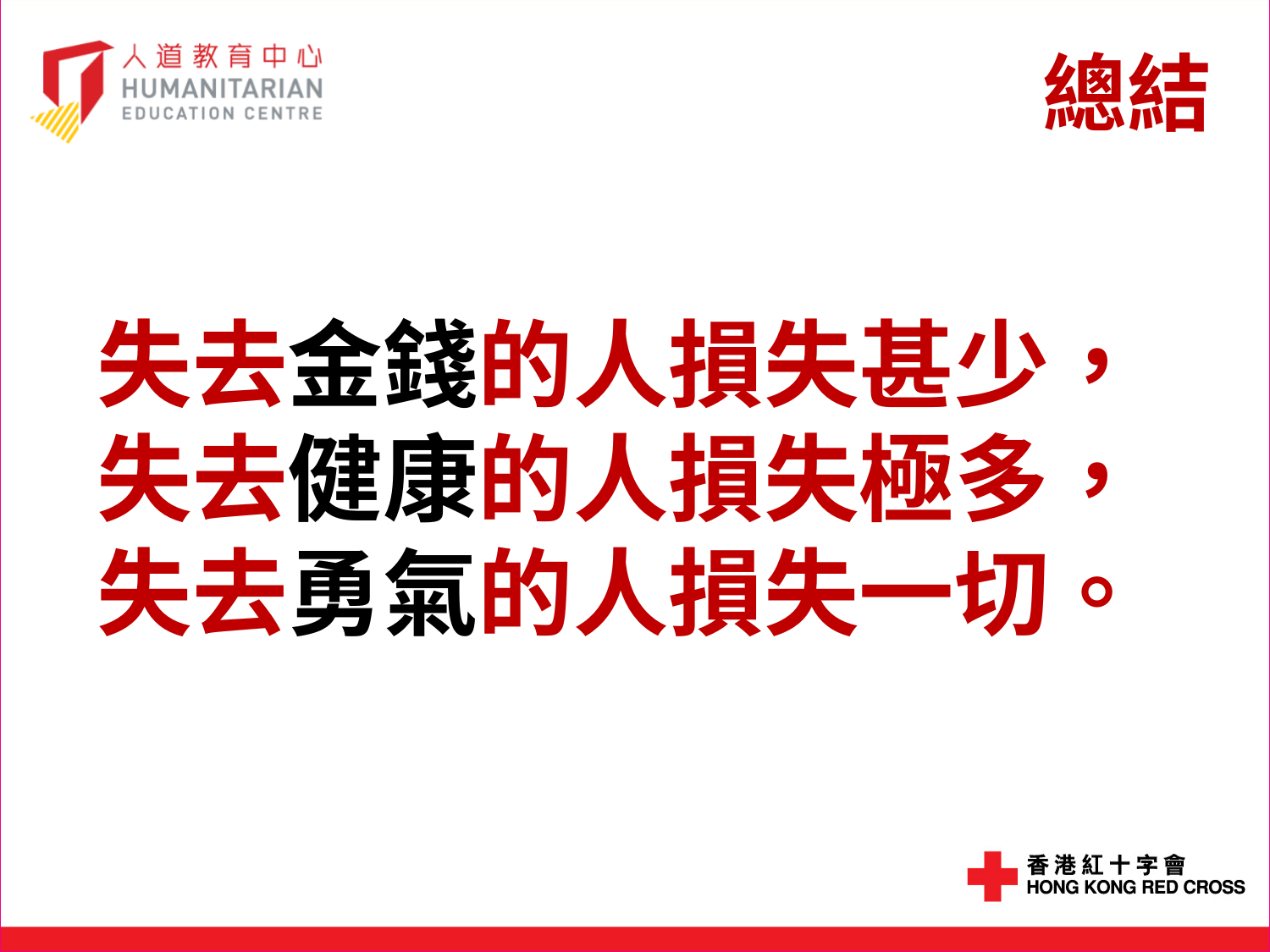

# 總結
失去金錢的人損失甚少，
失去健康的人損失極多，
失去勇氣的人損失一切。